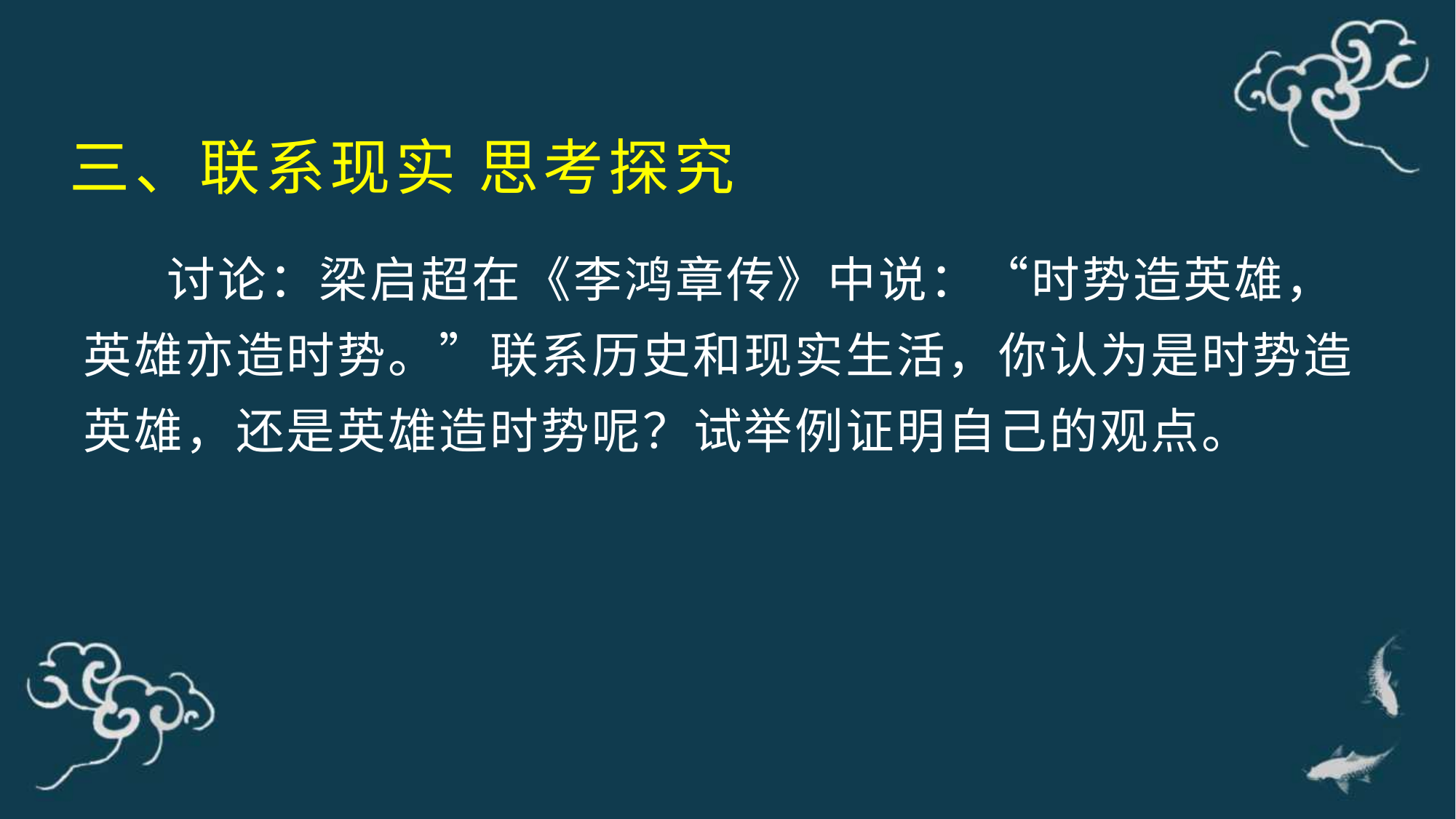

# 三、联系现实 思考探究
      讨论：梁启超在《李鸿章传》中说：“时势造英雄，英雄亦造时势。”联系历史和现实生活，你认为是时势造英雄，还是英雄造时势呢？试举例证明自己的观点。